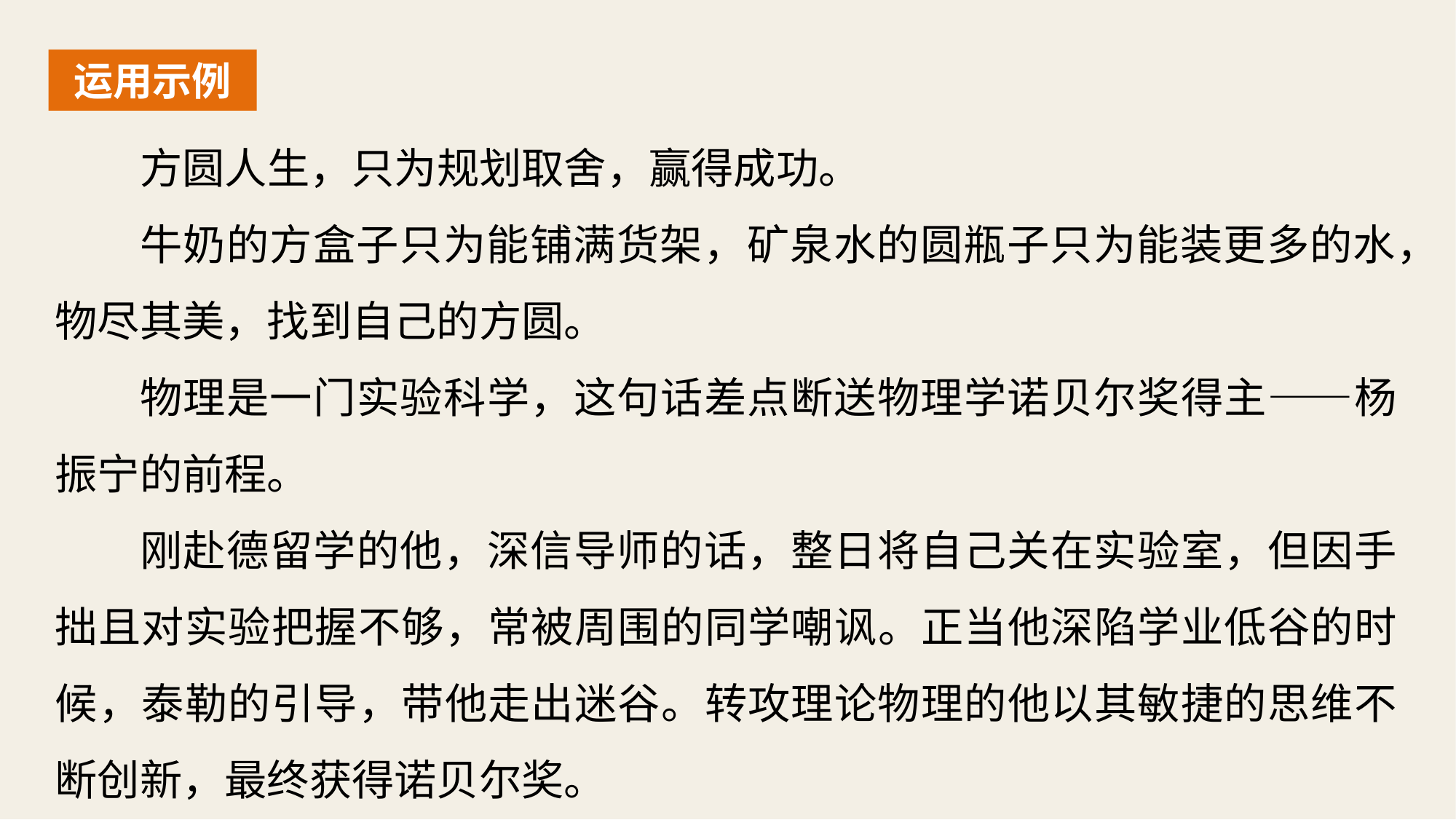

运用示例
方圆人生，只为规划取舍，赢得成功。
牛奶的方盒子只为能铺满货架，矿泉水的圆瓶子只为能装更多的水，物尽其美，找到自己的方圆。
物理是一门实验科学，这句话差点断送物理学诺贝尔奖得主——杨振宁的前程。
刚赴德留学的他，深信导师的话，整日将自己关在实验室，但因手拙且对实验把握不够，常被周围的同学嘲讽。正当他深陷学业低谷的时候，泰勒的引导，带他走出迷谷。转攻理论物理的他以其敏捷的思维不断创新，最终获得诺贝尔奖。